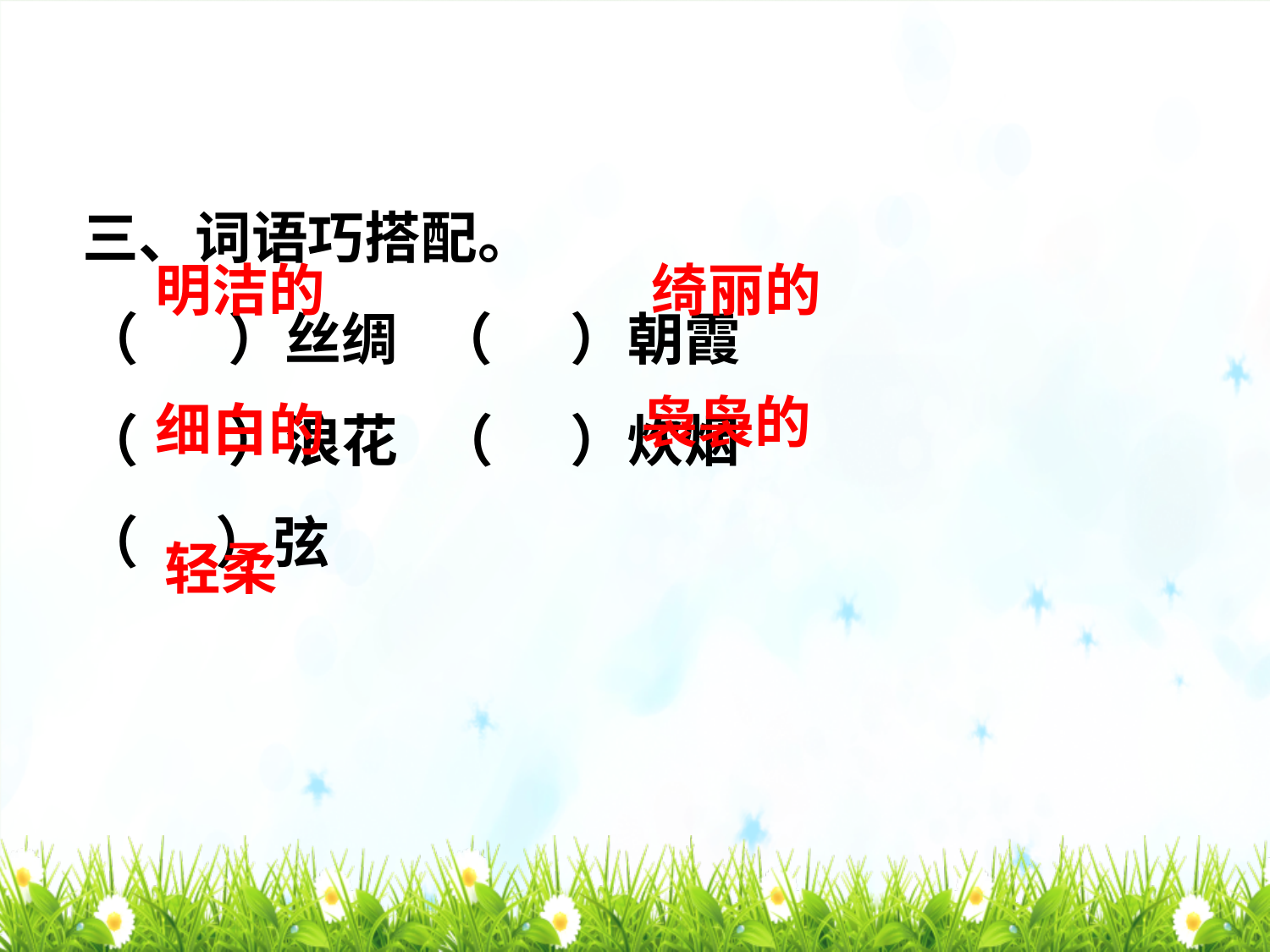

三、词语巧搭配。
（       ）丝绸   （      ）朝霞
（       ）浪花   （      ）炊烟
（      ）弦
明洁的
绮丽的
袅袅的
细白的
轻柔